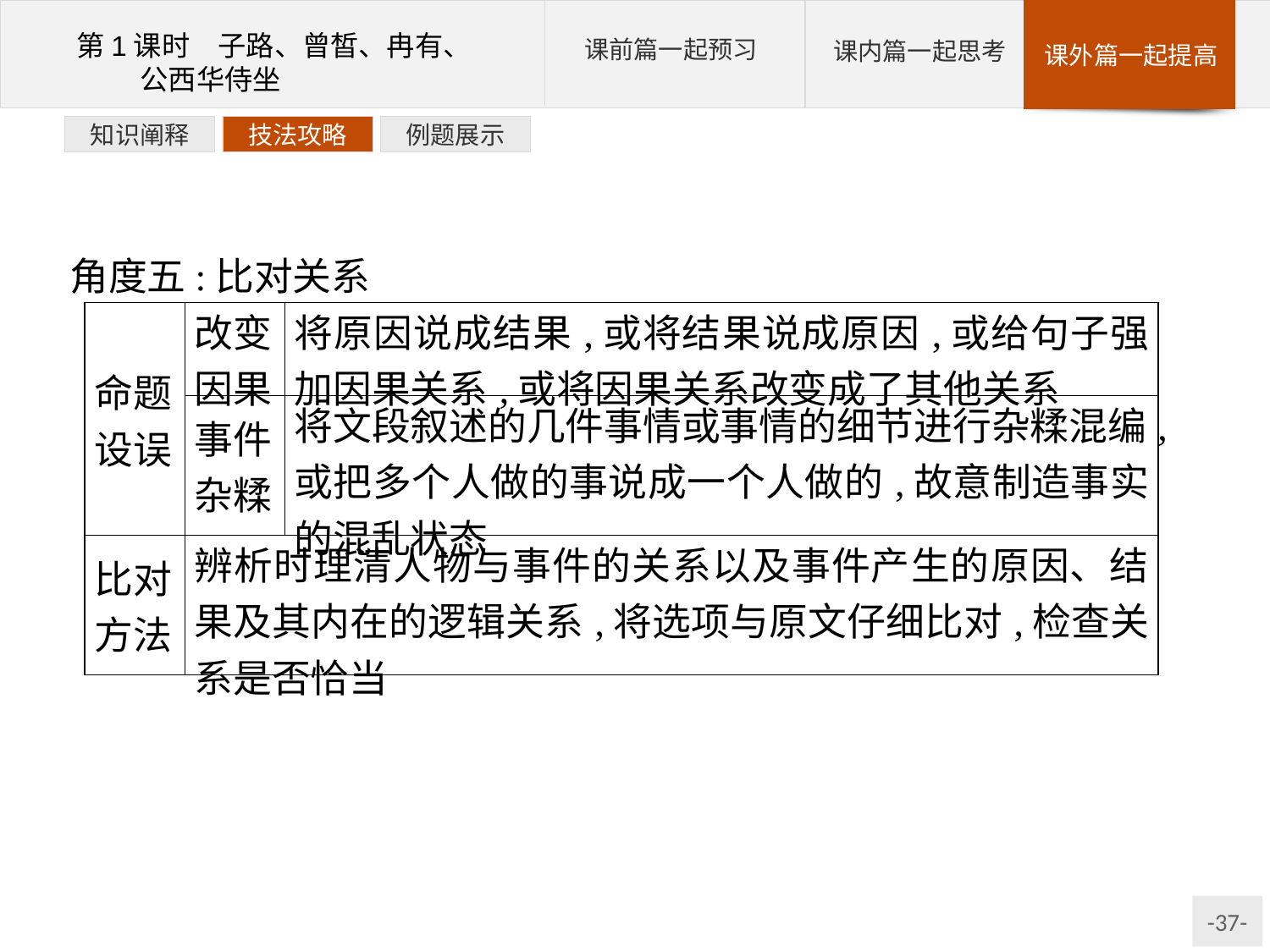

例题展示
技法攻略
知识阐释
角度五:比对关系
| 命题 设误 | 改变 因果 | 将原因说成结果,或将结果说成原因,或给句子强加因果关系,或将因果关系改变成了其他关系 |
| --- | --- | --- |
|  | 事件 杂糅 | 将文段叙述的几件事情或事情的细节进行杂糅混编,或把多个人做的事说成一个人做的,故意制造事实的混乱状态 |
| 比对 方法 | 辨析时理清人物与事件的关系以及事件产生的原因、结果及其内在的逻辑关系,将选项与原文仔细比对,检查关系是否恰当 |  |